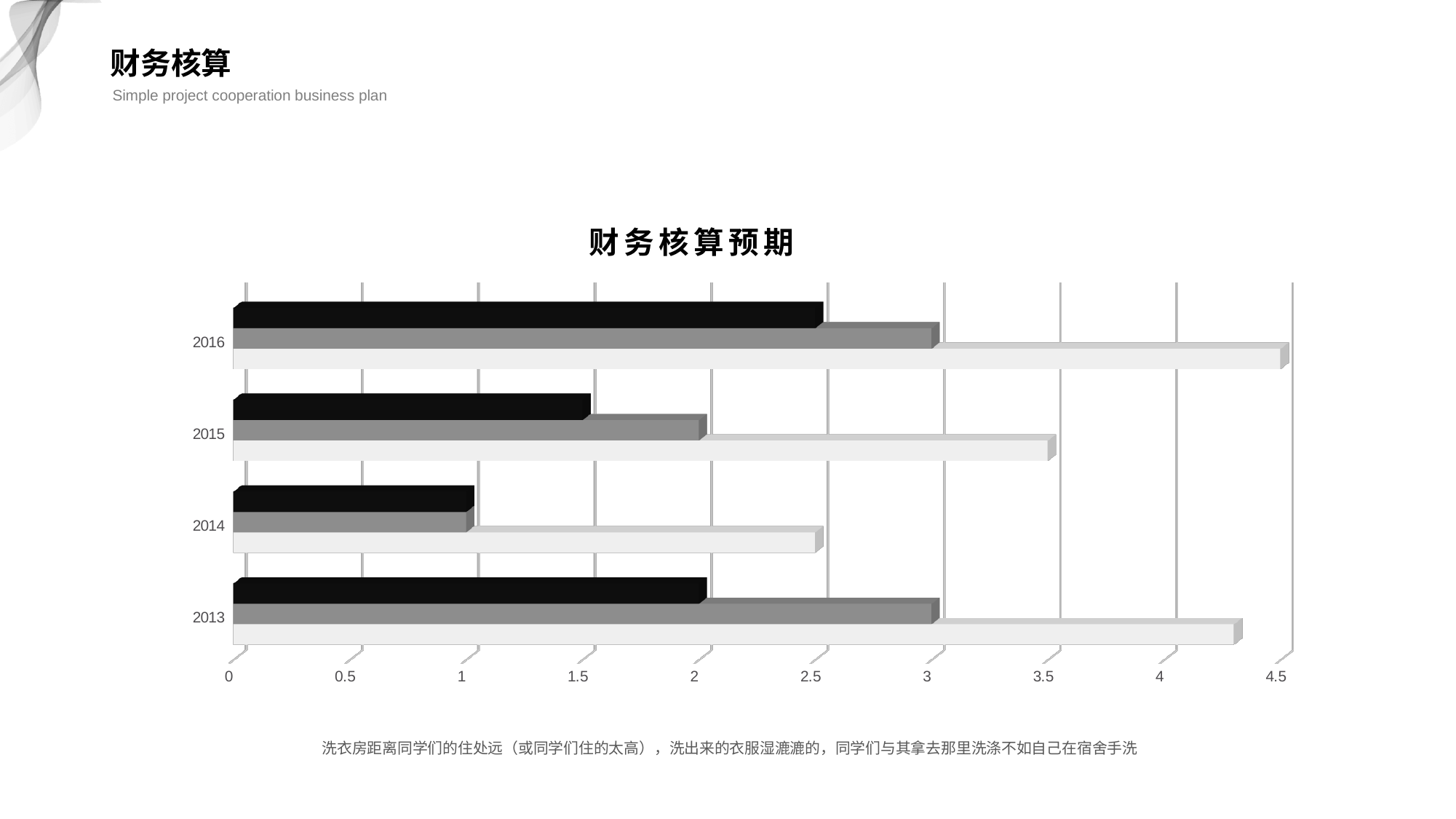

财务核算
Simple project cooperation business plan
财务核算预期

[unsupported chart]

洗衣房距离同学们的住处远（或同学们住的太高），洗出来的衣服湿漉漉的，同学们与其拿去那里洗涤不如自己在宿舍手洗